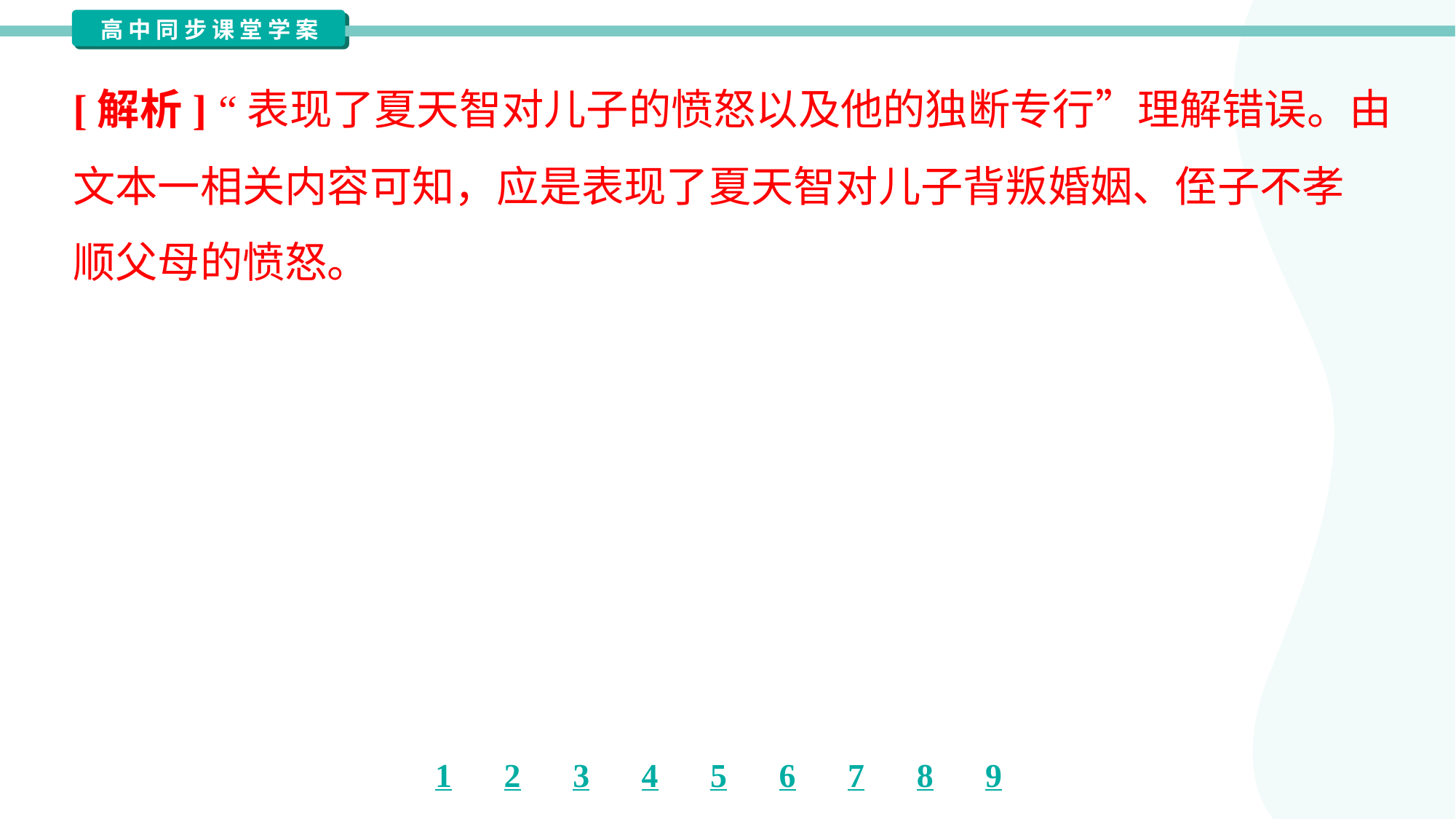

[解析] “表现了夏天智对儿子的愤怒以及他的独断专行”理解错误。由
文本一相关内容可知，应是表现了夏天智对儿子背叛婚姻、侄子不孝
顺父母的愤怒。